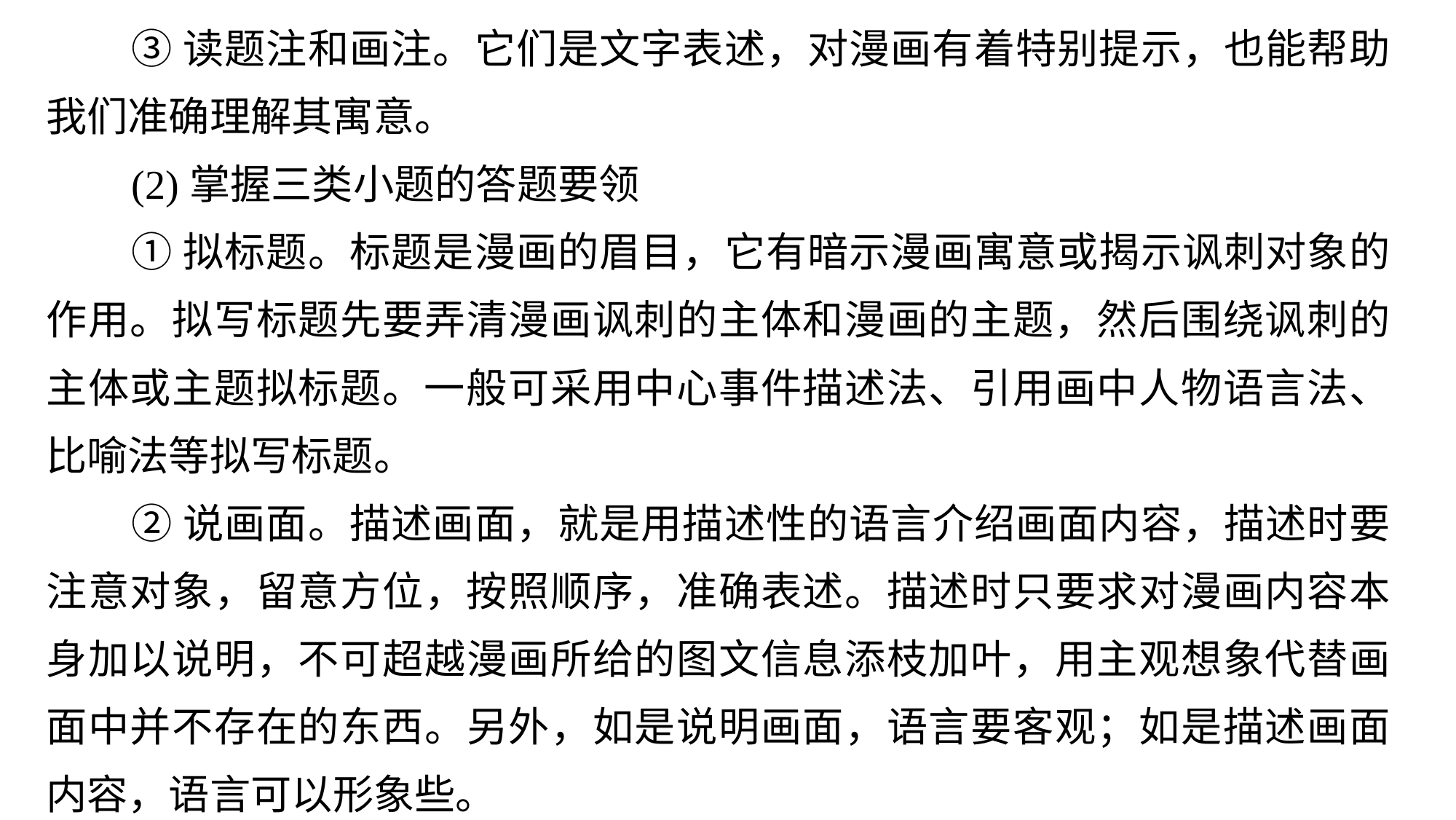

③读题注和画注。它们是文字表述，对漫画有着特别提示，也能帮助我们准确理解其寓意。
(2)掌握三类小题的答题要领
①拟标题。标题是漫画的眉目，它有暗示漫画寓意或揭示讽刺对象的作用。拟写标题先要弄清漫画讽刺的主体和漫画的主题，然后围绕讽刺的主体或主题拟标题。一般可采用中心事件描述法、引用画中人物语言法、比喻法等拟写标题。
②说画面。描述画面，就是用描述性的语言介绍画面内容，描述时要注意对象，留意方位，按照顺序，准确表述。描述时只要求对漫画内容本身加以说明，不可超越漫画所给的图文信息添枝加叶，用主观想象代替画面中并不存在的东西。另外，如是说明画面，语言要客观；如是描述画面内容，语言可以形象些。